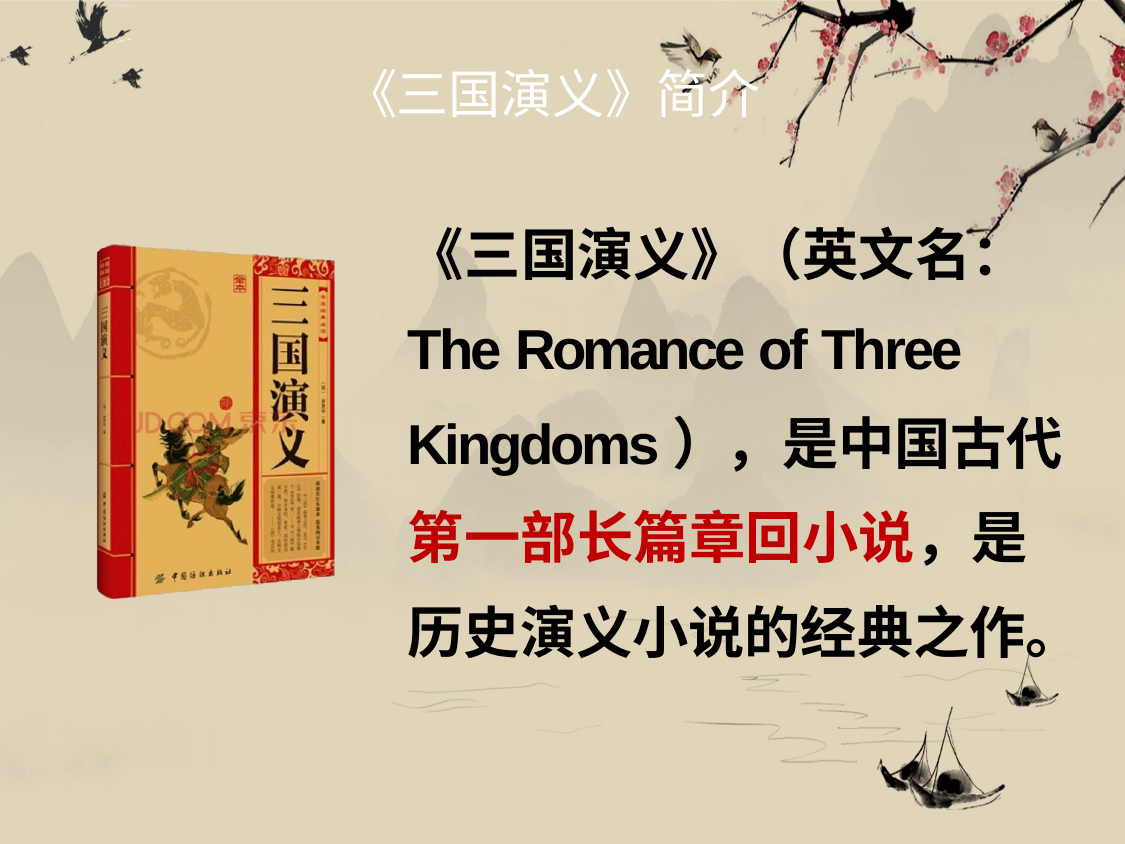

# 《三国演义》简介
《三国演义》（英文名：  The Romance of Three  Kingdoms），是中国古代 第一部长篇章回小说，是 历史演义小说的经典之作。